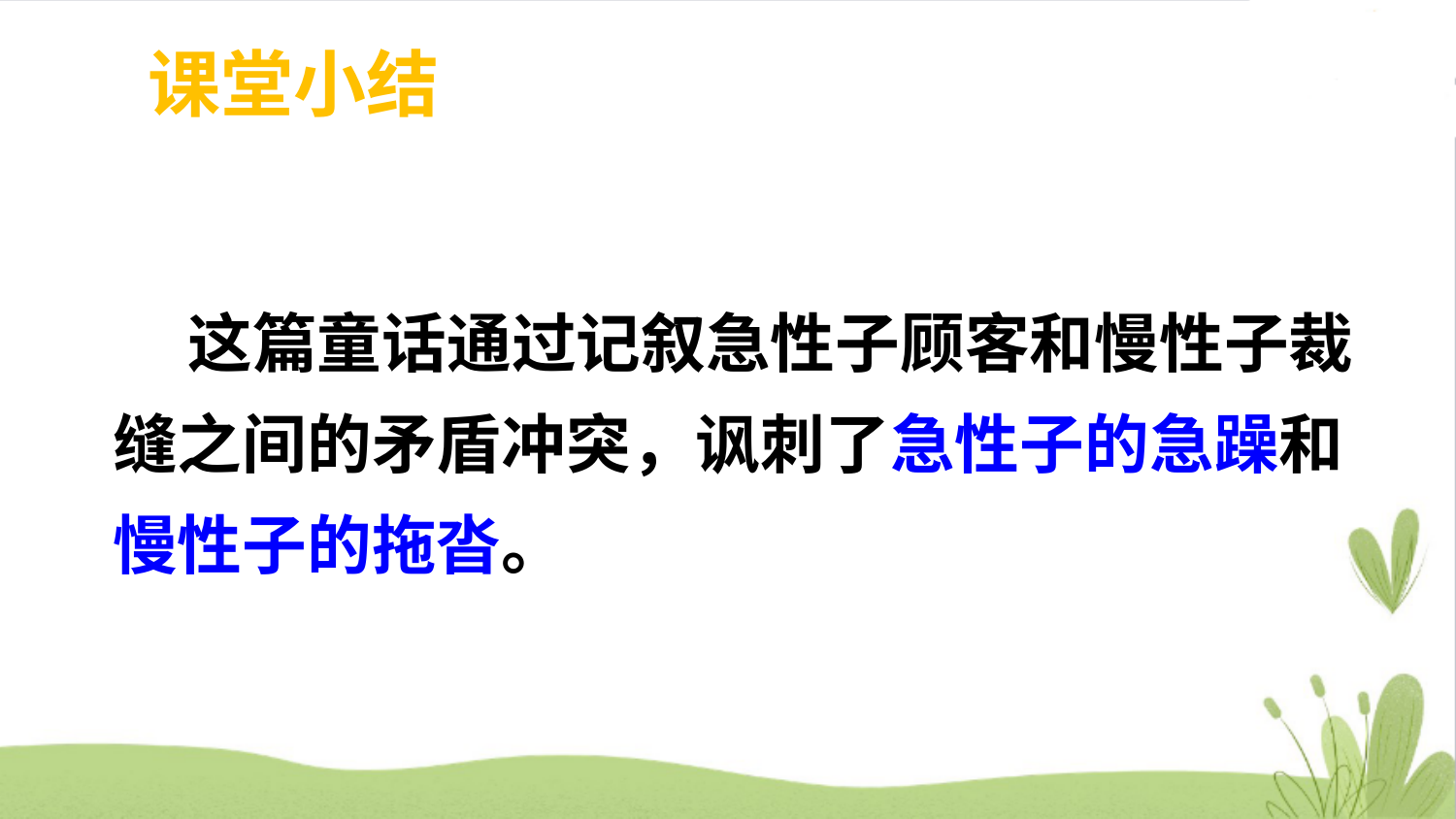

课堂小结
    这篇童话通过记叙急性子顾客和慢性子裁缝之间的矛盾冲突，讽刺了急性子的急躁和慢性子的拖沓。